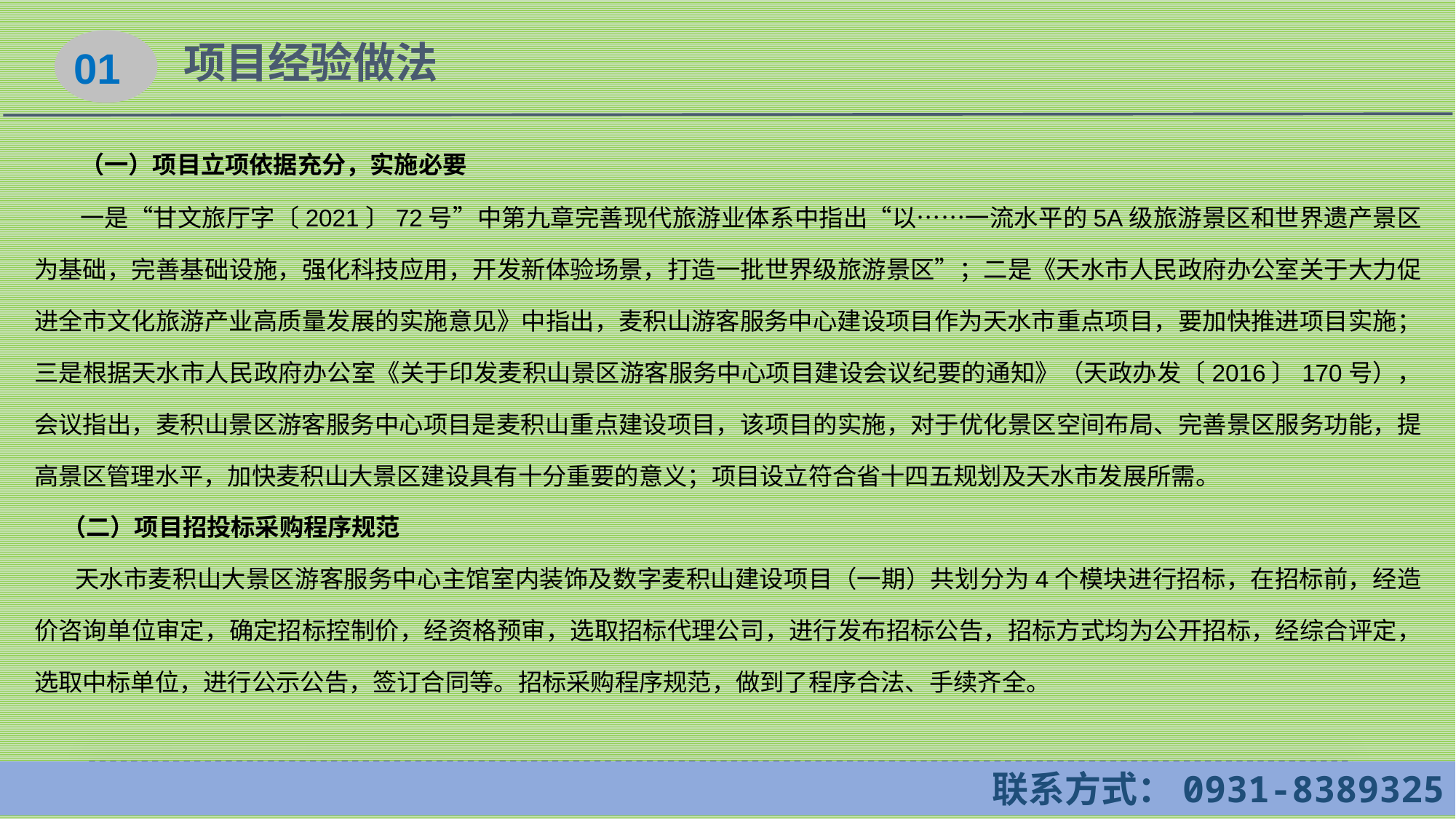

01
项目经验做法
     （一）项目立项依据充分，实施必要
       一是“甘文旅厅字〔2021〕72号”中第九章完善现代旅游业体系中指出“以……一流水平的5A级旅游景区和世界遗产景区为基础，完善基础设施，强化科技应用，开发新体验场景，打造一批世界级旅游景区”；二是《天水市人民政府办公室关于大力促进全市文化旅游产业高质量发展的实施意见》中指出，麦积山游客服务中心建设项目作为天水市重点项目，要加快推进项目实施；三是根据天水市人民政府办公室《关于印发麦积山景区游客服务中心项目建设会议纪要的通知》（天政办发〔2016〕170号），会议指出，麦积山景区游客服务中心项目是麦积山重点建设项目，该项目的实施，对于优化景区空间布局、完善景区服务功能，提高景区管理水平，加快麦积山大景区建设具有十分重要的意义；项目设立符合省十四五规划及天水市发展所需。
    （二）项目招投标采购程序规范
      天水市麦积山大景区游客服务中心主馆室内装饰及数字麦积山建设项目（一期）共划分为4个模块进行招标，在招标前，经造价咨询单位审定，确定招标控制价，经资格预审，选取招标代理公司，进行发布招标公告，招标方式均为公开招标，经综合评定，选取中标单位，进行公示公告，签订合同等。招标采购程序规范，做到了程序合法、手续齐全。
17
                                      联系方式：0931-8389325